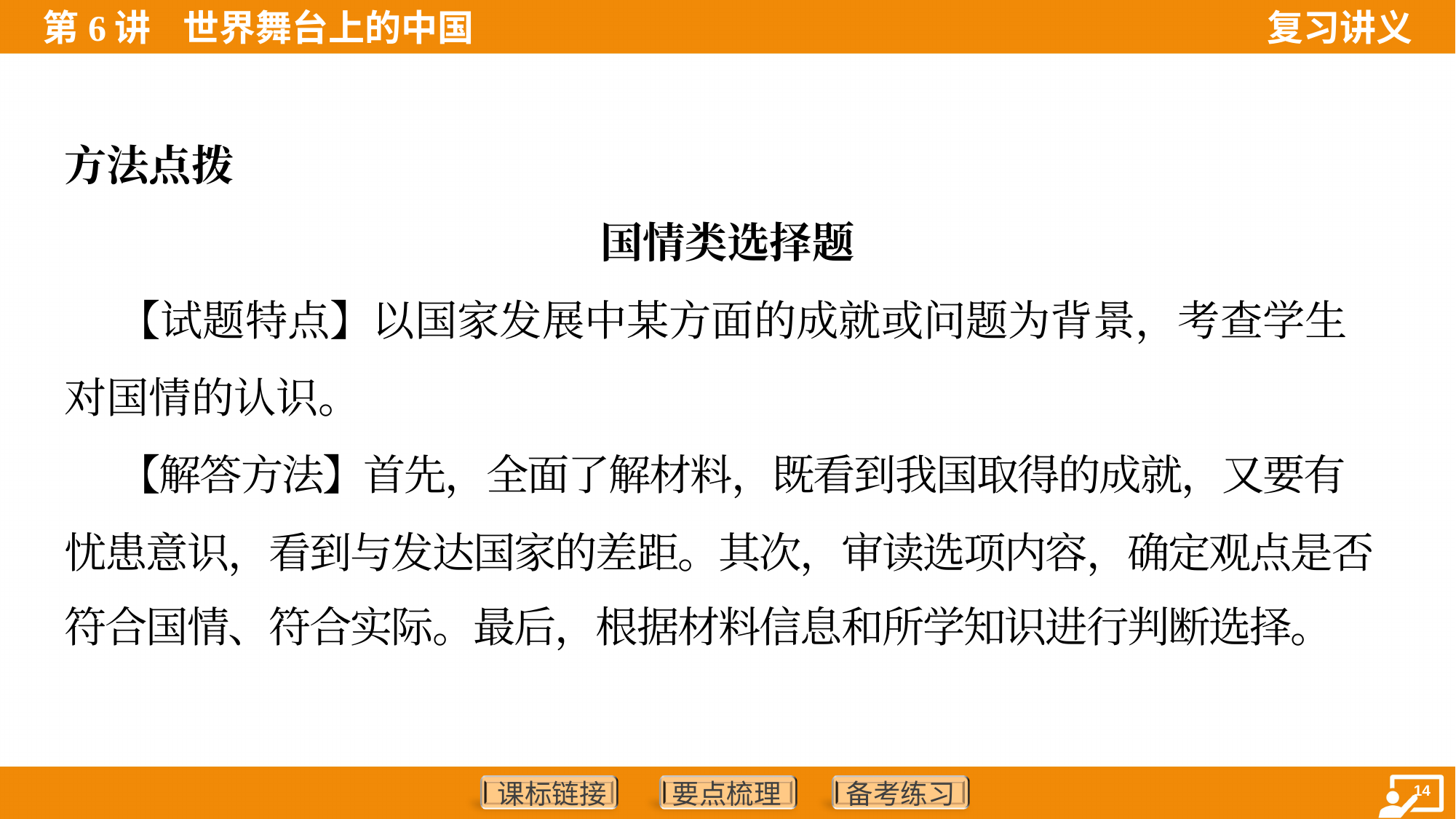

方法点拨
国情类选择题
    【试题特点】以国家发展中某方面的成就或问题为背景，考查学生
对国情的认识。
    【解答方法】首先，全面了解材料，既看到我国取得的成就，又要有
忧患意识，看到与发达国家的差距。其次，审读选项内容，确定观点是否
符合国情、符合实际。最后，根据材料信息和所学知识进行判断选择。